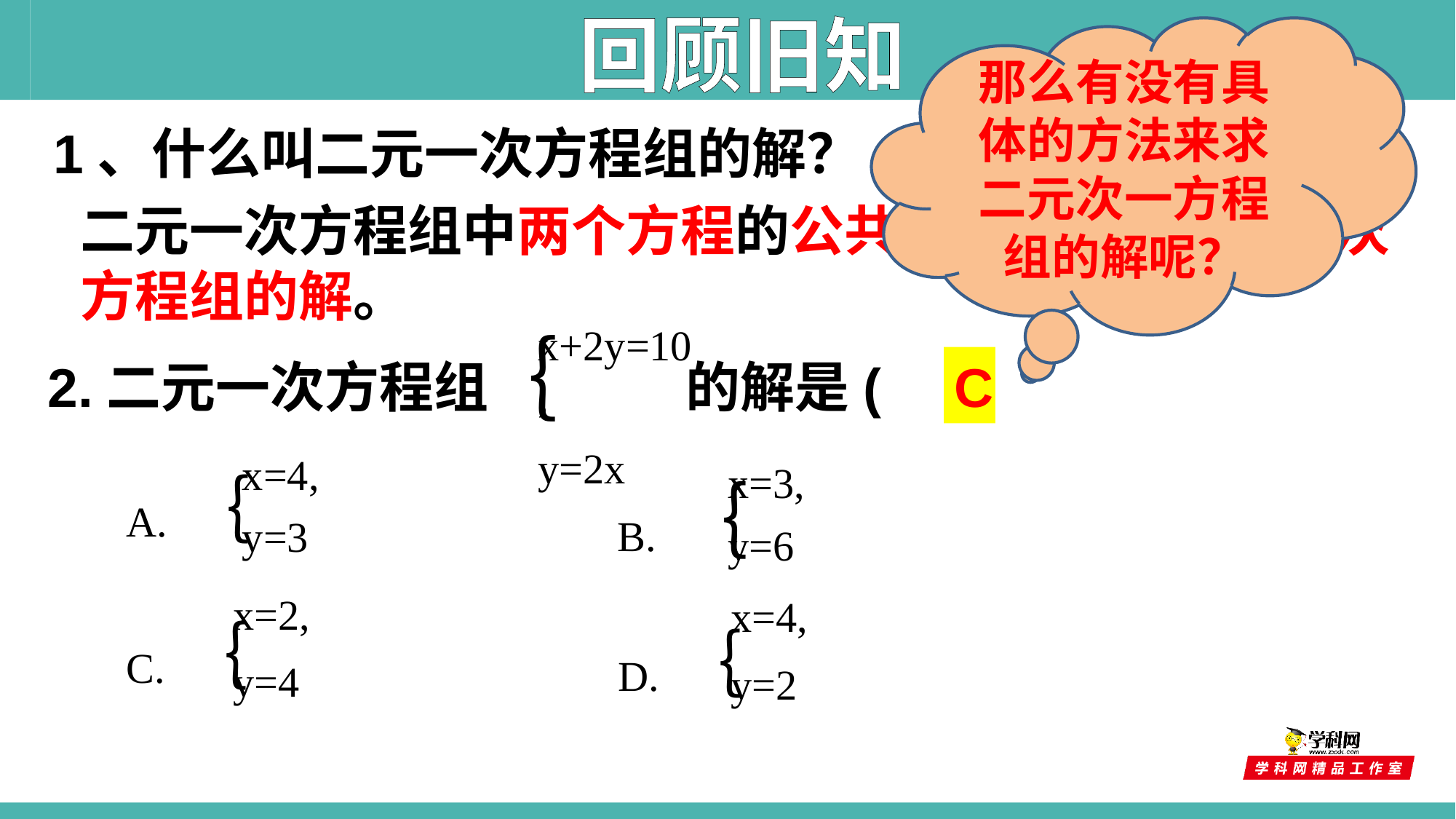

回顾旧知
那么有没有具体的方法来求二元次一方程组的解呢？
1、什么叫二元一次方程组的解？
二元一次方程组中两个方程的公共解叫做这个二元一次方程组的解。
x+2y=10,
y=2x
｛
2.二元一次方程组                的解是(     )

C
x=4,
y=3
A.｛
x=3,
y=6
B.｛

x=2,
y=4
x=4,
y=2
C.｛
D.｛